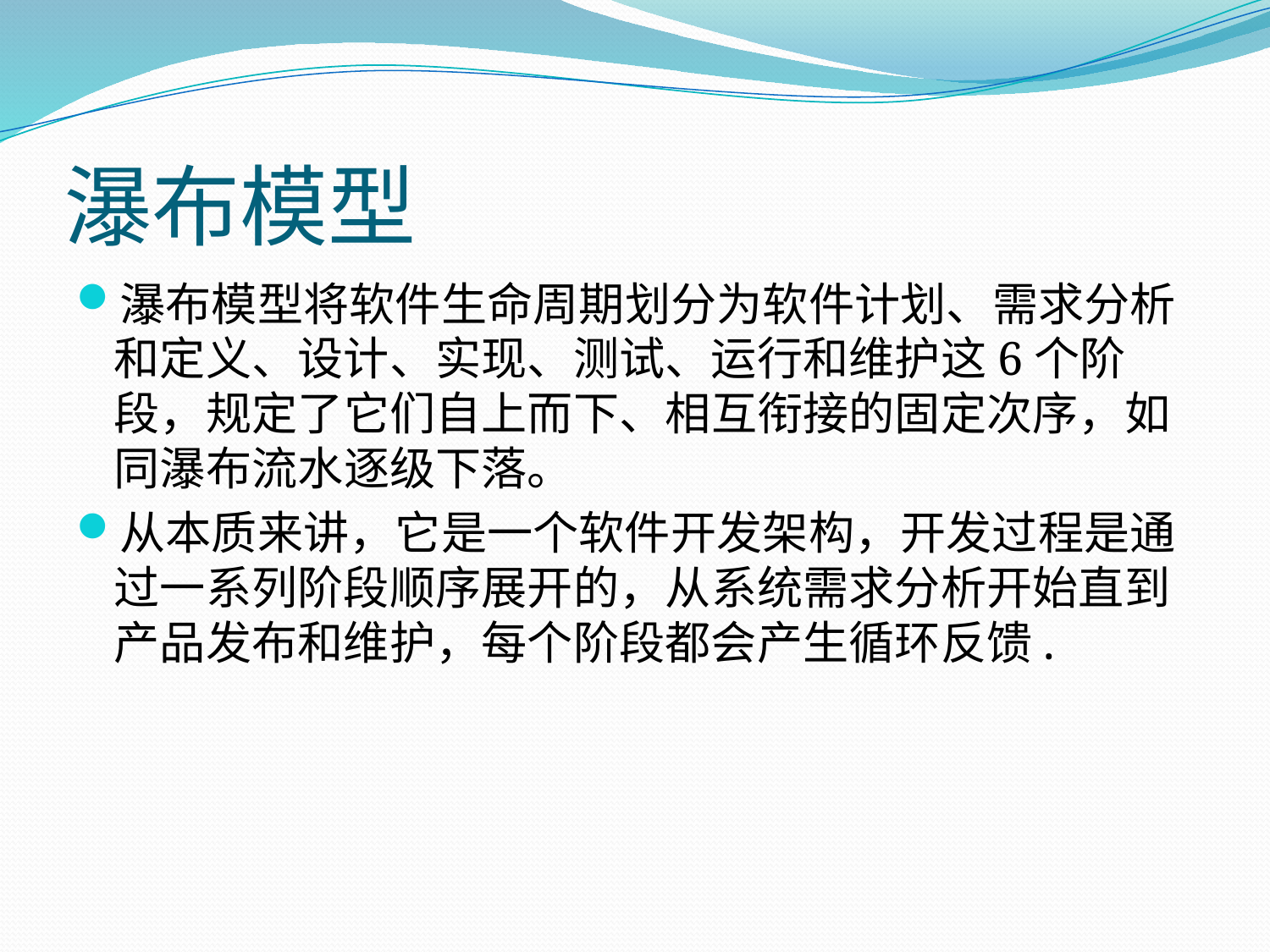

# 瀑布模型
瀑布模型将软件生命周期划分为软件计划、需求分析和定义、设计、实现、测试、运行和维护这6个阶段，规定了它们自上而下、相互衔接的固定次序，如同瀑布流水逐级下落。
从本质来讲，它是一个软件开发架构，开发过程是通过一系列阶段顺序展开的，从系统需求分析开始直到产品发布和维护，每个阶段都会产生循环反馈.